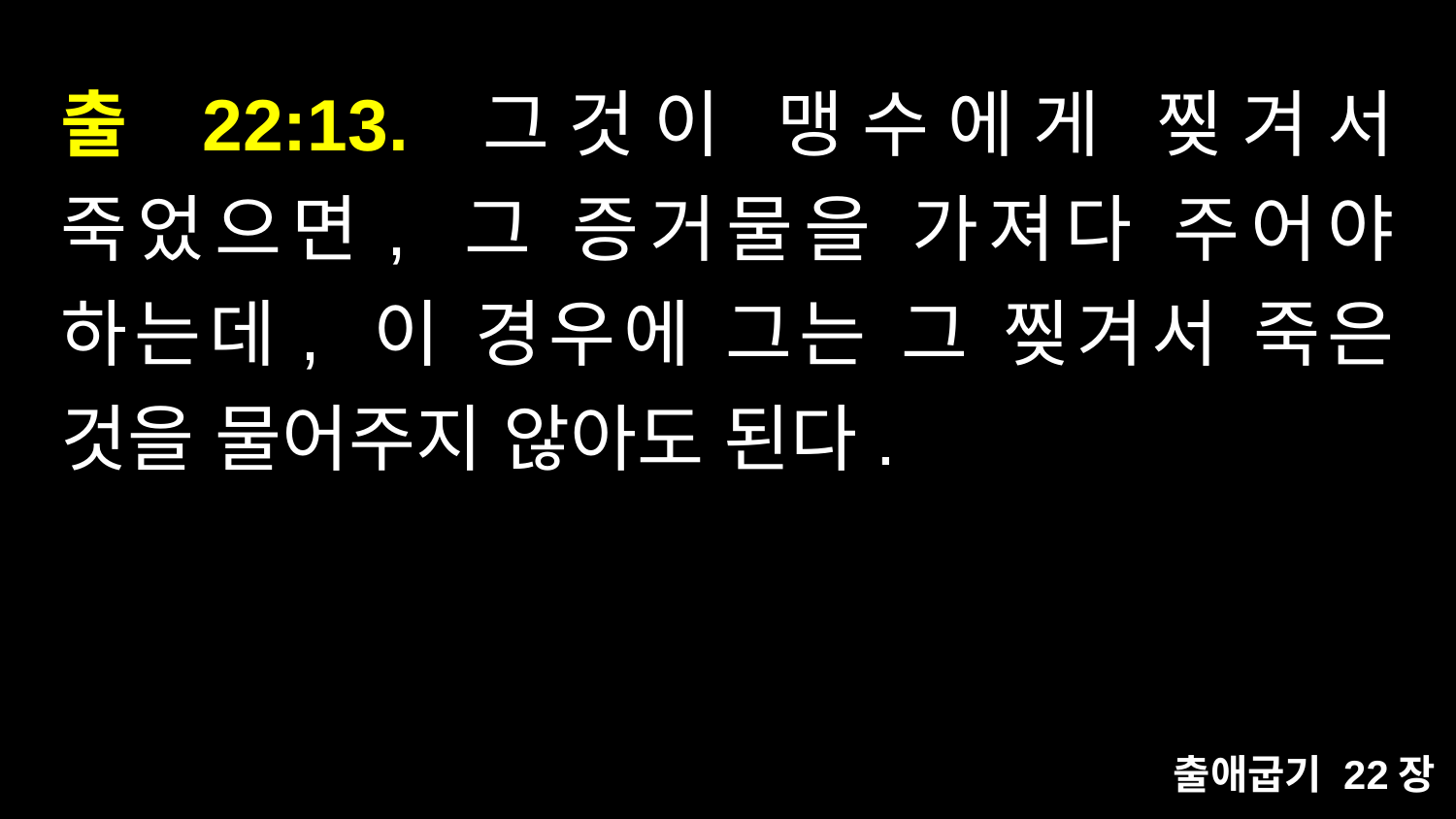

# 출 22:13. 그것이 맹수에게 찢겨서 죽었으면, 그 증거물을 가져다 주어야 하는데, 이 경우에 그는 그 찢겨서 죽은 것을 물어주지 않아도 된다.
출애굽기 22장